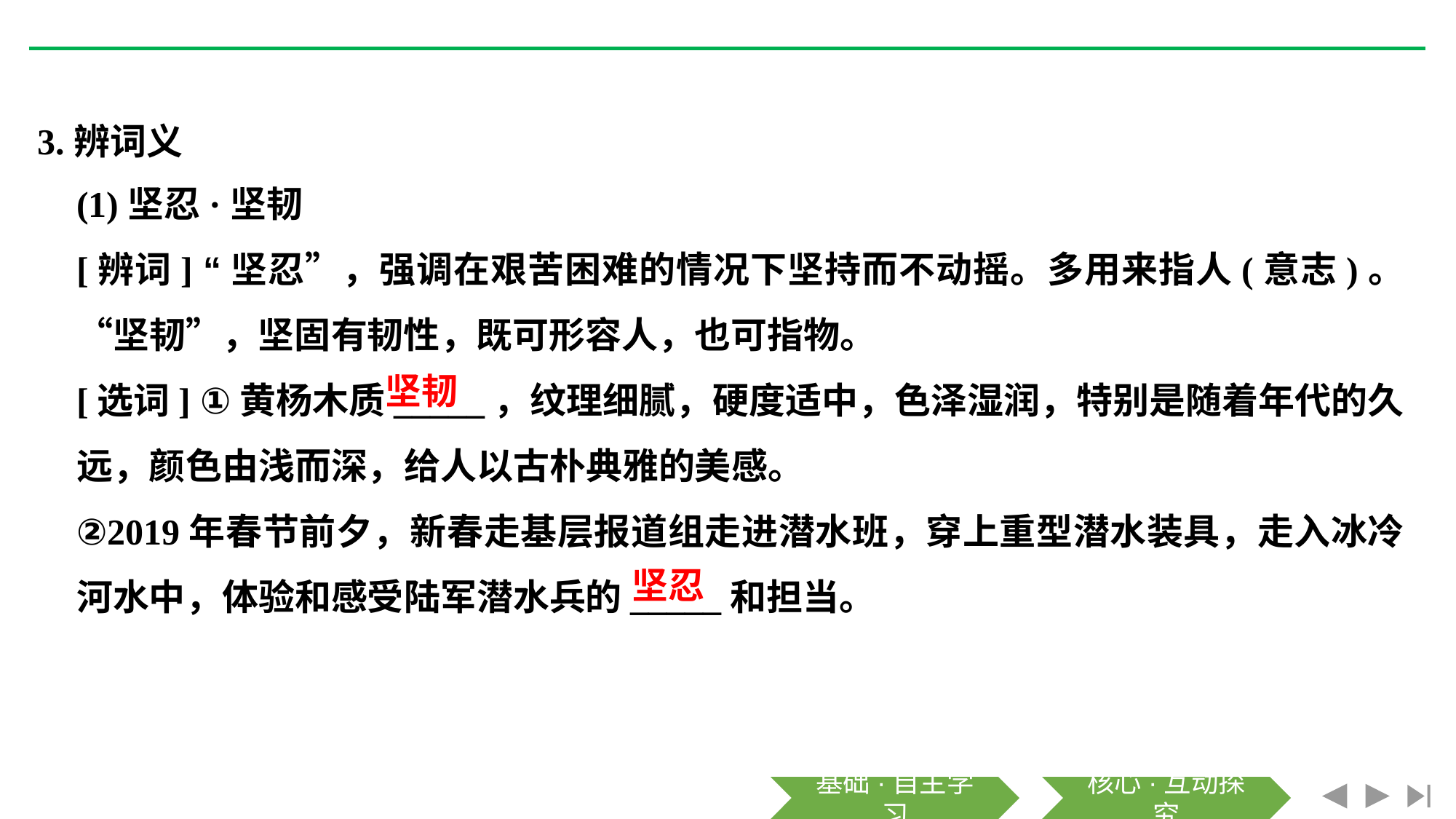

3.辨词义
(1)坚忍·坚韧
[辨词] “坚忍”，强调在艰苦困难的情况下坚持而不动摇。多用来指人(意志)。“坚韧”，坚固有韧性，既可形容人，也可指物。
[选词] ①黄杨木质_____，纹理细腻，硬度适中，色泽湿润，特别是随着年代的久远，颜色由浅而深，给人以古朴典雅的美感。
②2019年春节前夕，新春走基层报道组走进潜水班，穿上重型潜水装具，走入冰冷河水中，体验和感受陆军潜水兵的_____和担当。
坚韧
坚忍